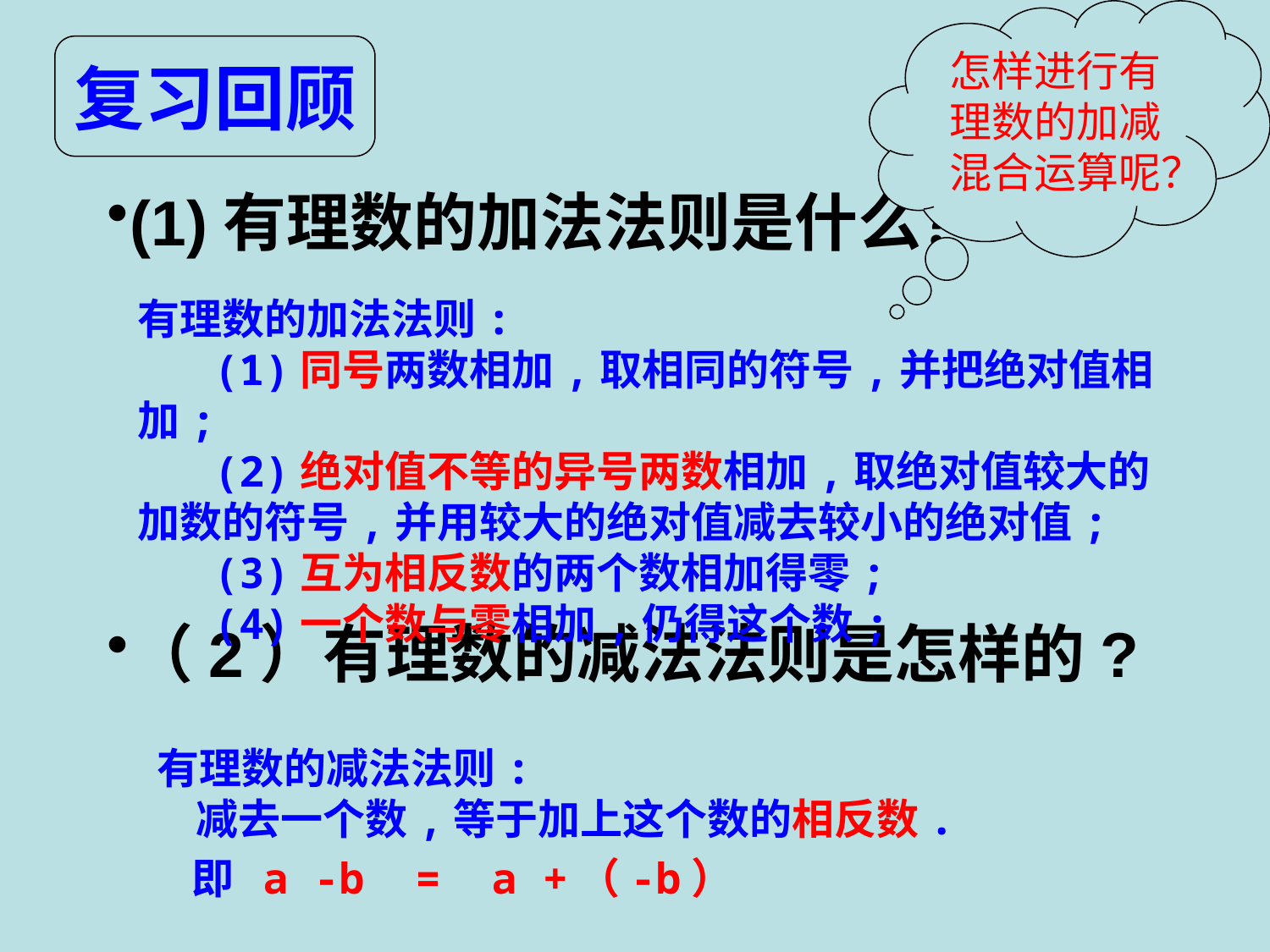

怎样进行有理数的加减混合运算呢？
复习回顾
(1)有理数的加法法则是什么？

（2）有理数的减法法则是怎样的?

有理数的加法法则:
   (1)同号两数相加,取相同的符号,并把绝对值相加;
   (2)绝对值不等的异号两数相加,取绝对值较大的加数的符号,并用较大的绝对值减去较小的绝对值;
   (3)互为相反数的两个数相加得零;
   (4)一个数与零相加,仍得这个数;
有理数的减法法则:
   减去一个数,等于加上这个数的相反数.
即  a -b  =  a +（-b）